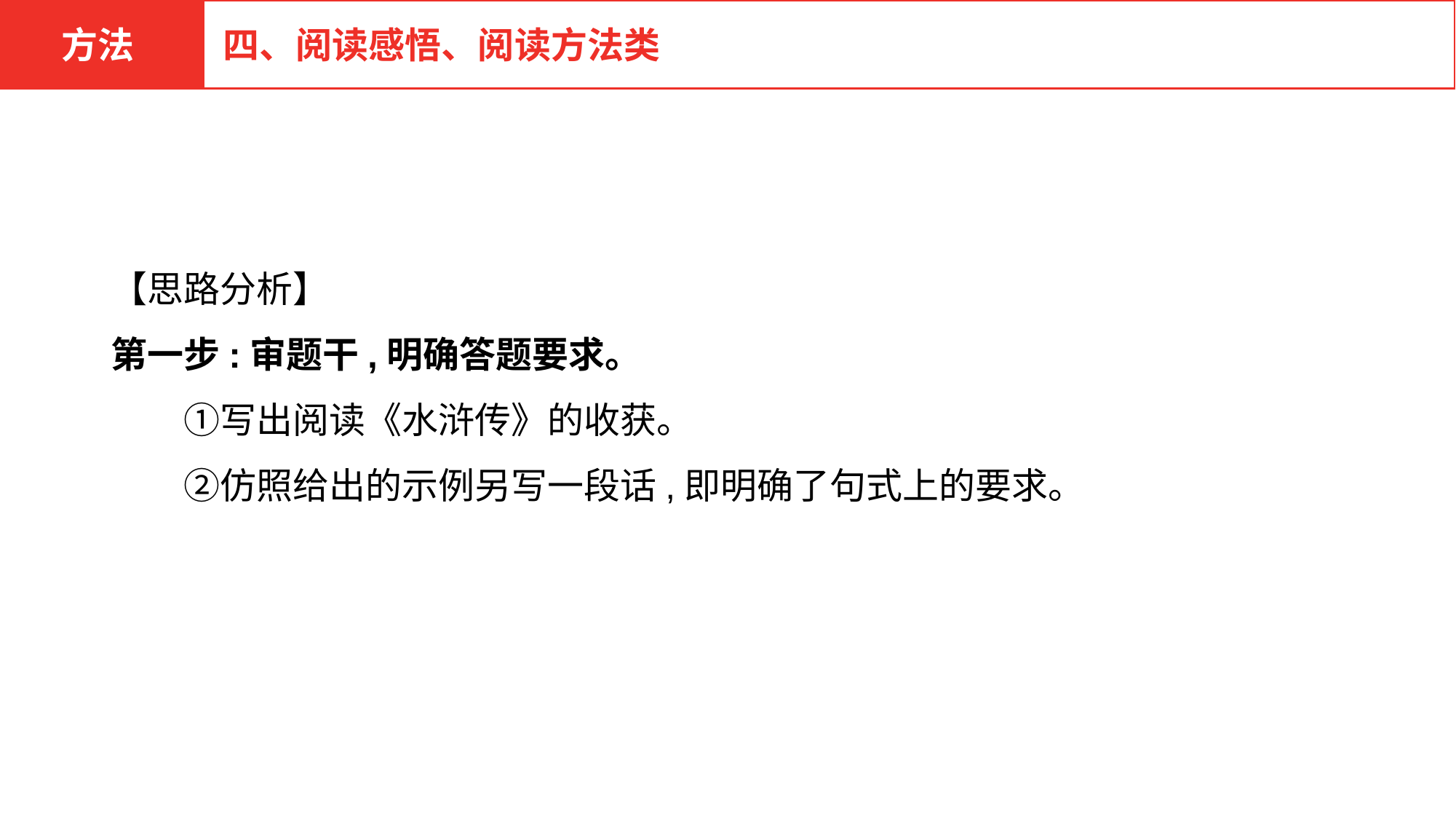

方法
四、阅读感悟、阅读方法类
【思路分析】
第一步:审题干,明确答题要求。
　　①写出阅读《水浒传》的收获。
　　②仿照给出的示例另写一段话,即明确了句式上的要求。